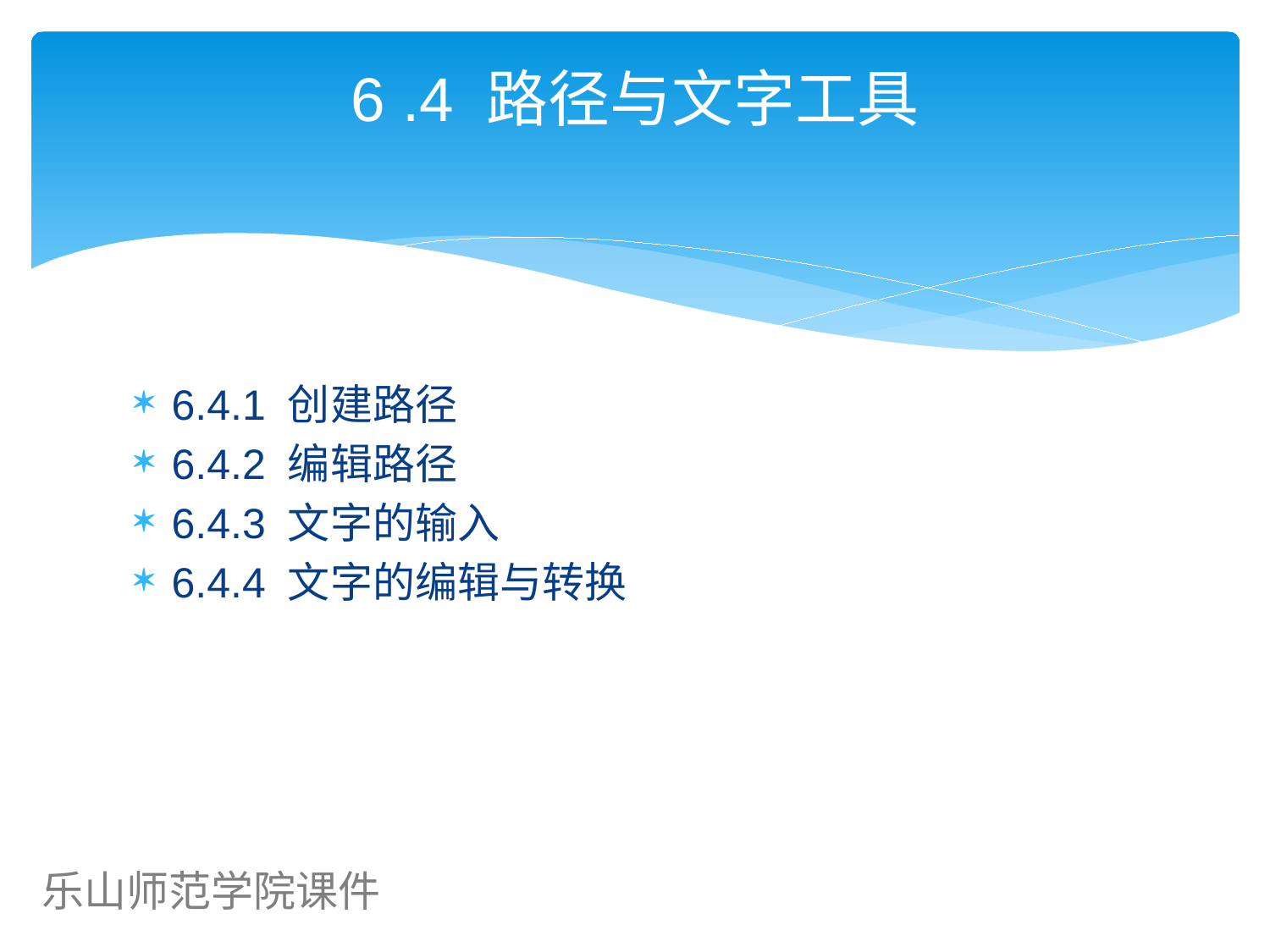

# 6 .4 路径与文字工具
6.4.1 创建路径
6.4.2 编辑路径
6.4.3 文字的输入
6.4.4 文字的编辑与转换